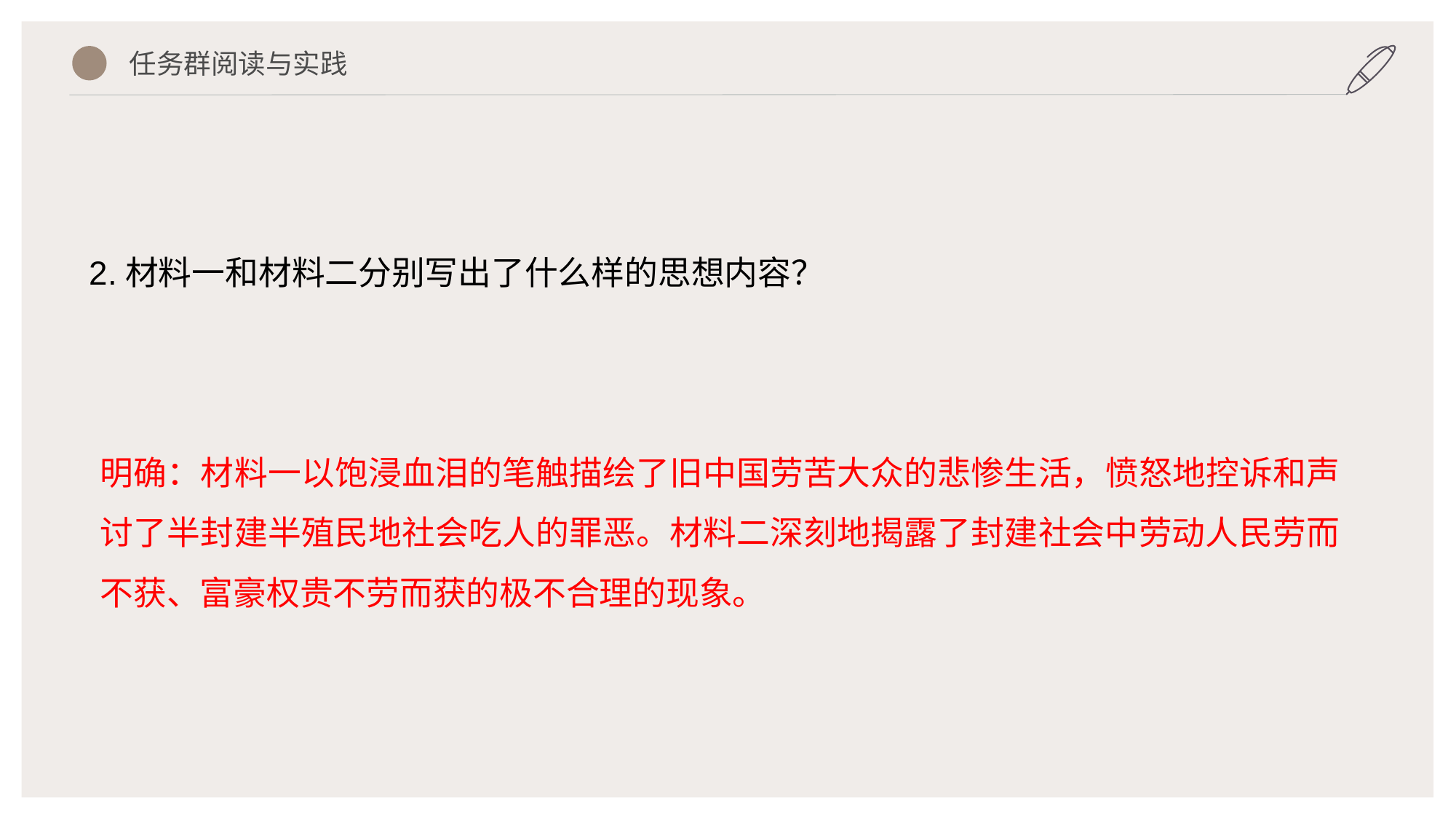

任务群阅读与实践

2.材料一和材料二分别写出了什么样的思想内容？
明确：材料一以饱浸血泪的笔触描绘了旧中国劳苦大众的悲惨生活，愤怒地控诉和声讨了半封建半殖民地社会吃人的罪恶。材料二深刻地揭露了封建社会中劳动人民劳而不获、富豪权贵不劳而获的极不合理的现象。